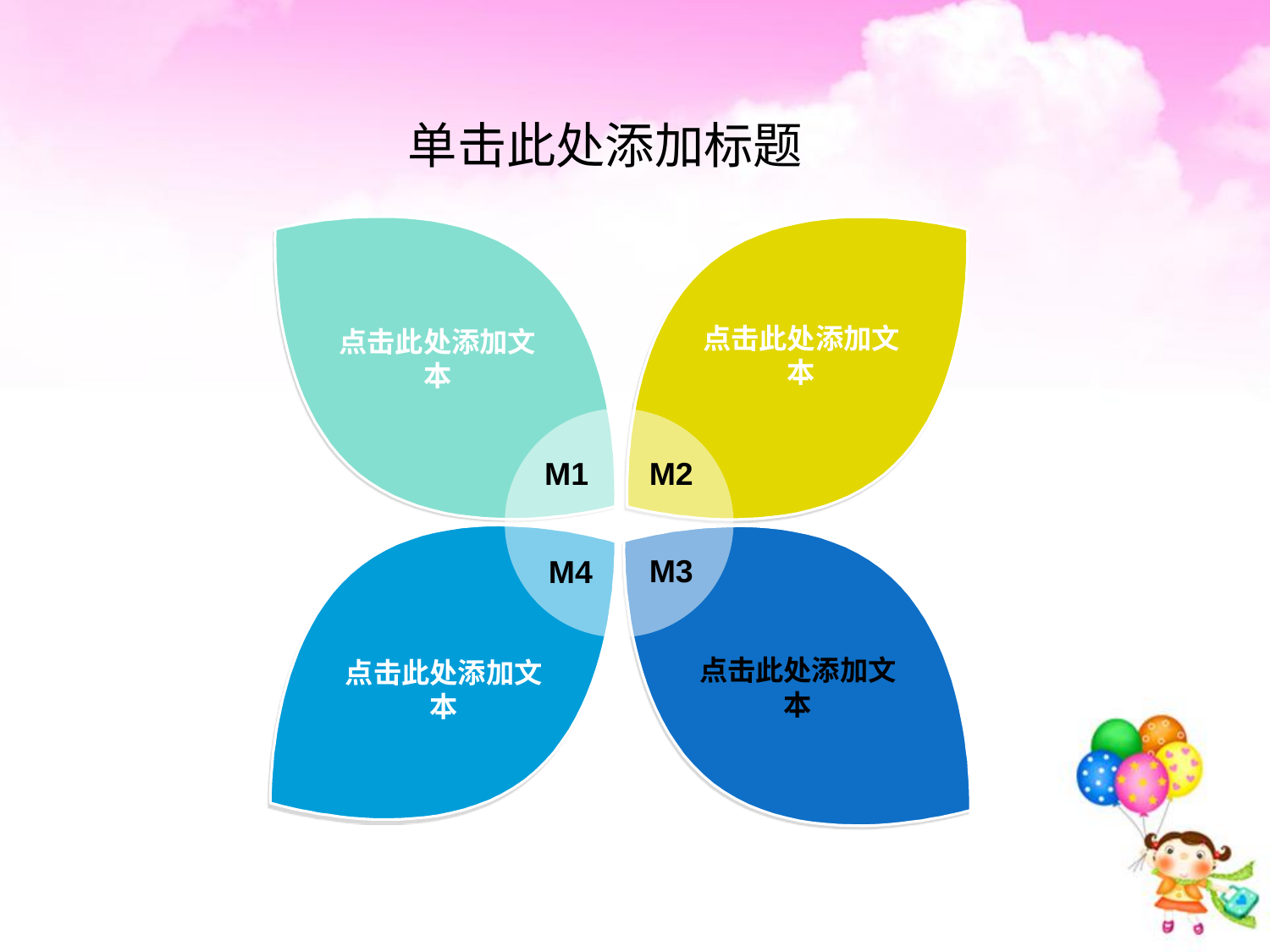

单击此处添加标题

点击此处添加文本
点击此处添加文本

M1
M2

M3
M4
点击此处添加文本
点击此处添加文本